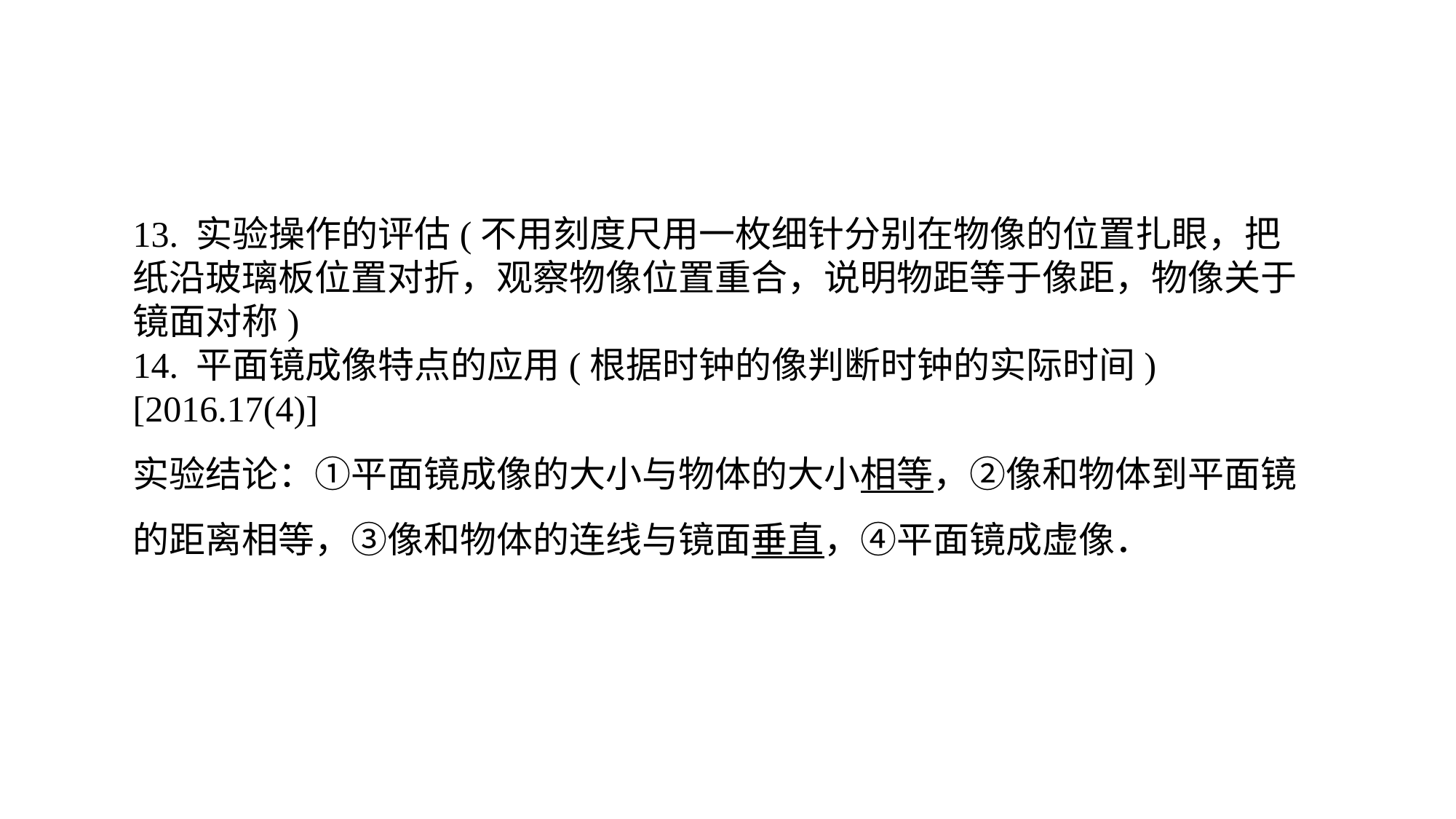

13. 实验操作的评估(不用刻度尺用一枚细针分别在物像的位置扎眼，把纸沿玻璃板位置对折，观察物像位置重合，说明物距等于像距，物像关于镜面对称)14. 平面镜成像特点的应用(根据时钟的像判断时钟的实际时间)[2016.17(4)]实验结论：①平面镜成像的大小与物体的大小相等，②像和物体到平面镜的距离相等，③像和物体的连线与镜面垂直，④平面镜成虚像．